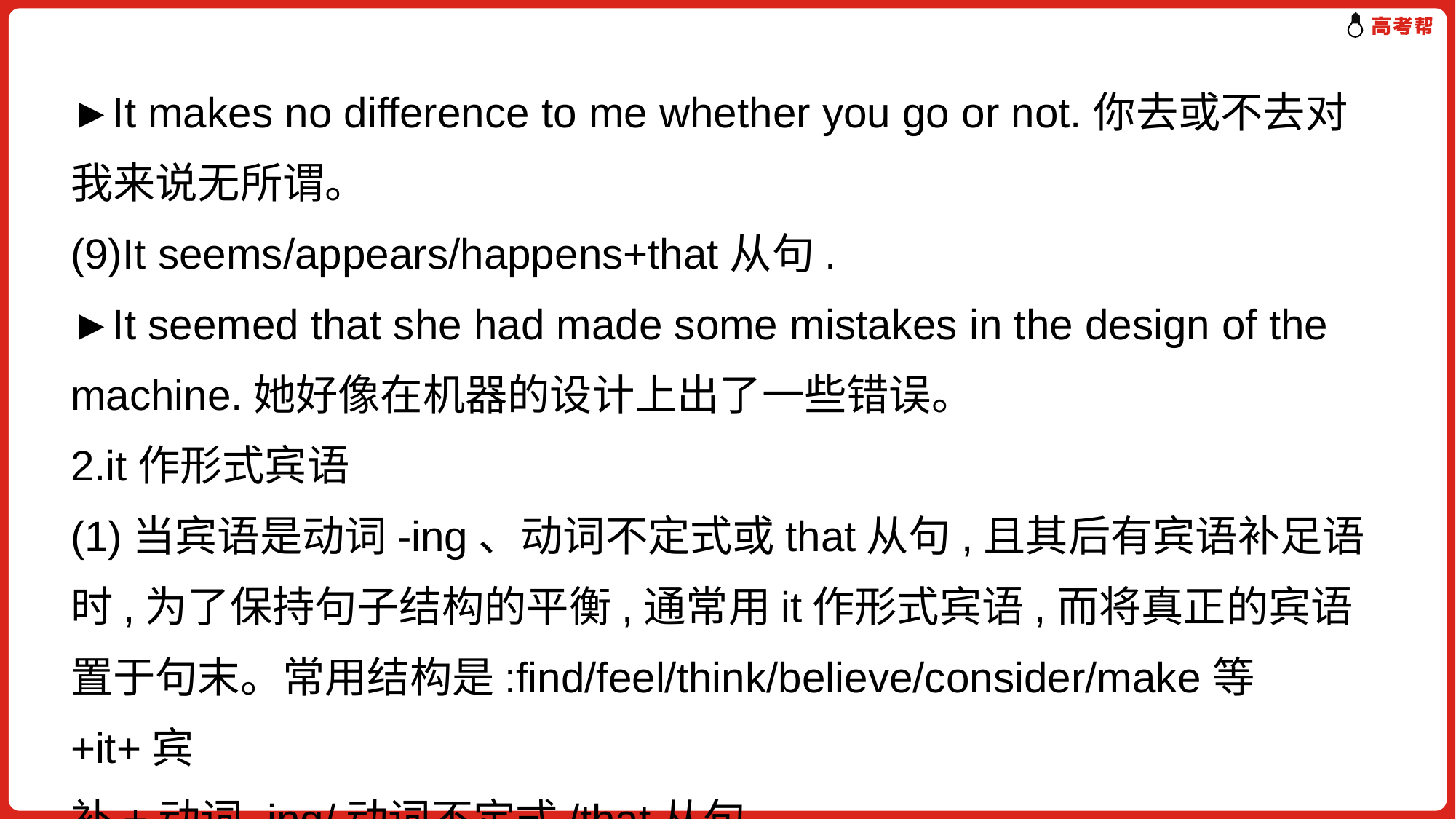

►It makes no difference to me whether you go or not.你去或不去对我来说无所谓。
(9)It seems/appears/happens+that从句.
►It seemed that she had made some mistakes in the design of the machine.她好像在机器的设计上出了一些错误。
2.it作形式宾语
(1)当宾语是动词-ing、动词不定式或that从句,且其后有宾语补足语时,为了保持句子结构的平衡,通常用it作形式宾语,而将真正的宾语置于句末。常用结构是:find/feel/think/believe/consider/make等+it+宾
补+动词-ing/动词不定式/that从句。